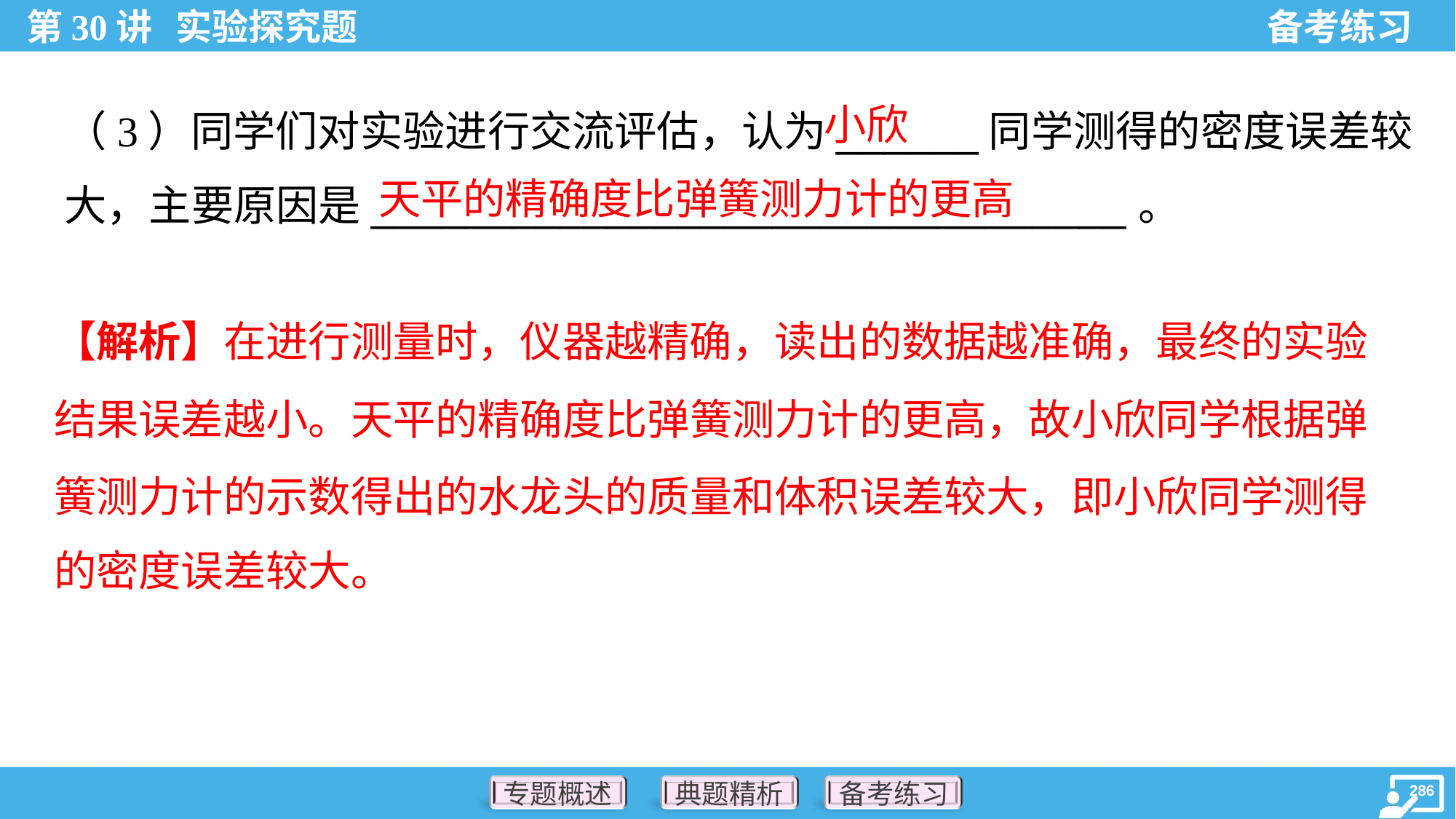

小欣
（3）同学们对实验进行交流评估，认为______同学测得的密度误差较
大，主要原因是________________________________。
天平的精确度比弹簧测力计的更高
【解析】在进行测量时，仪器越精确，读出的数据越准确，最终的实验
结果误差越小。天平的精确度比弹簧测力计的更高，故小欣同学根据弹
簧测力计的示数得出的水龙头的质量和体积误差较大，即小欣同学测得
的密度误差较大。